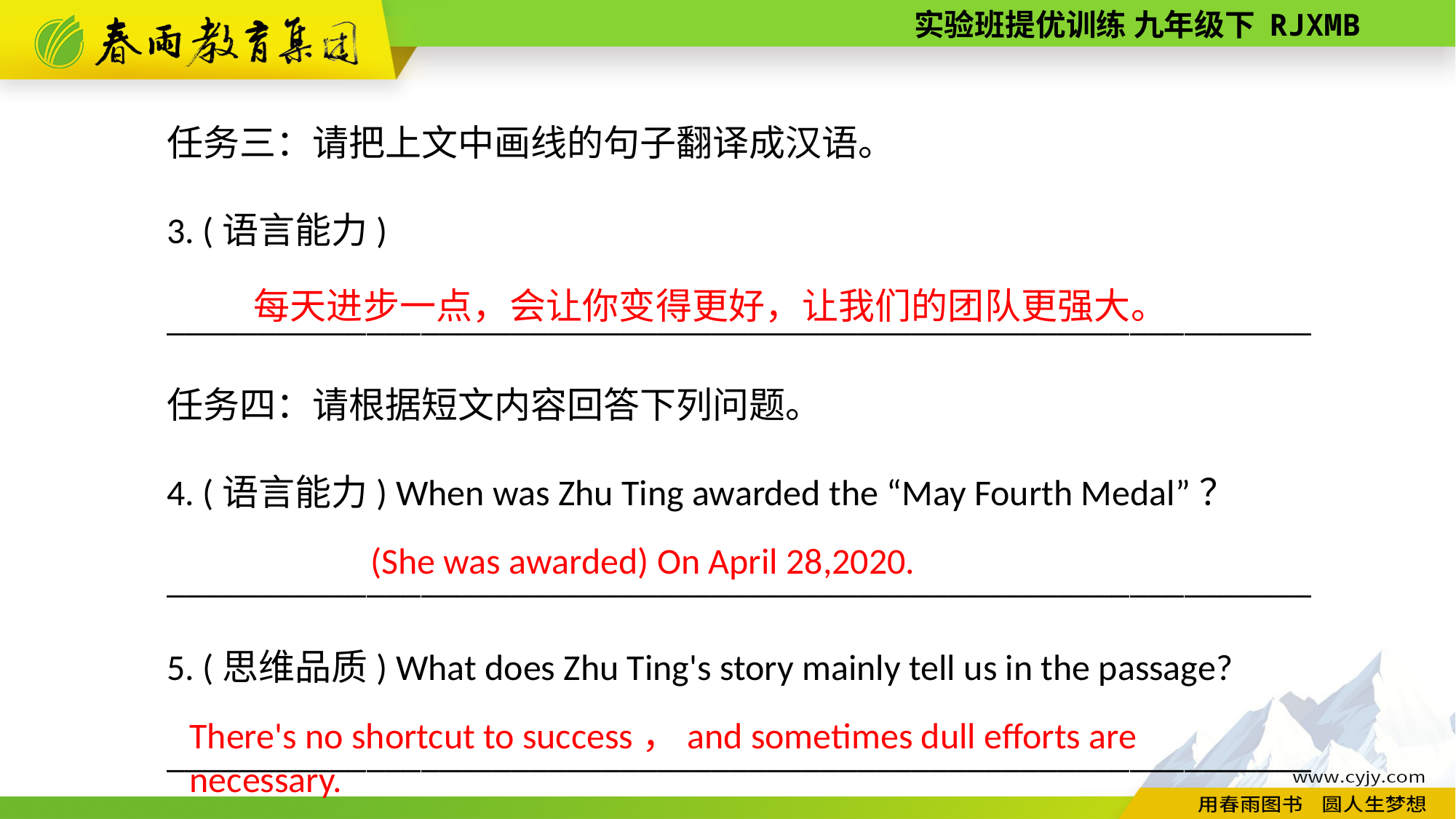

任务三：请把上文中画线的句子翻译成汉语。
3. (语言能力)
_______________________________________________________________
任务四：请根据短文内容回答下列问题。
4. (语言能力) When was Zhu Ting awarded the “May Fourth Medal”？
_______________________________________________________________
5. (思维品质) What does Zhu Ting's story mainly tell us in the passage?
_______________________________________________________________
每天进步一点，会让你变得更好，让我们的团队更强大。
(She was awarded) On April 28,2020.
There's no shortcut to success，and sometimes dull efforts are necessary.